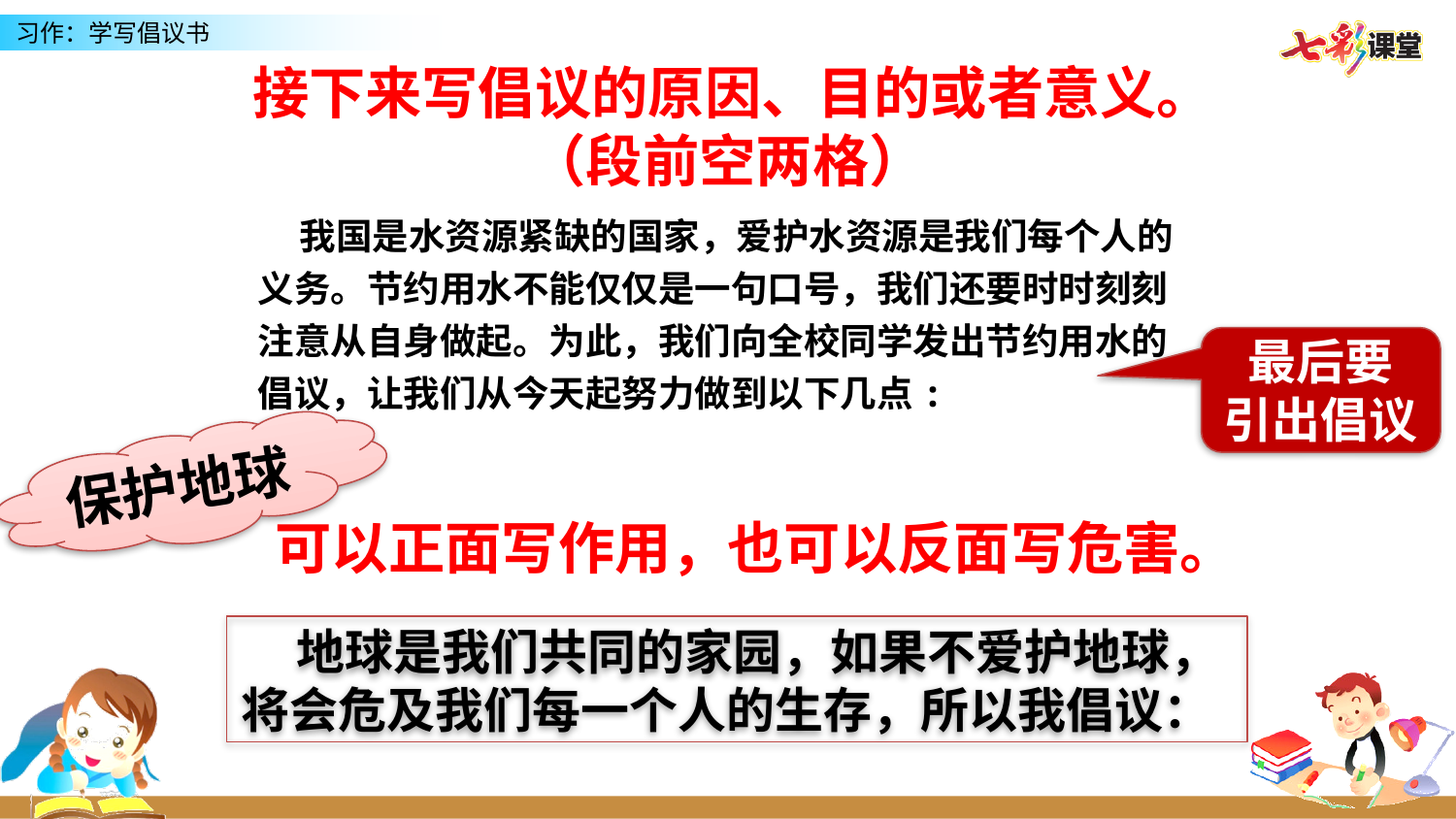

接下来写倡议的原因、目的或者意义。
（段前空两格）
    我国是水资源紧缺的国家，爱护水资源是我们每个人的义务。节约用水不能仅仅是一句口号，我们还要时时刻刻注意从自身做起。为此，我们向全校同学发出节约用水的倡议，让我们从今天起努力做到以下几点:
最后要
引出倡议
保护地球
可以正面写作用，也可以反面写危害。
    地球是我们共同的家园，如果不爱护地球，将会危及我们每一个人的生存，所以我倡议：